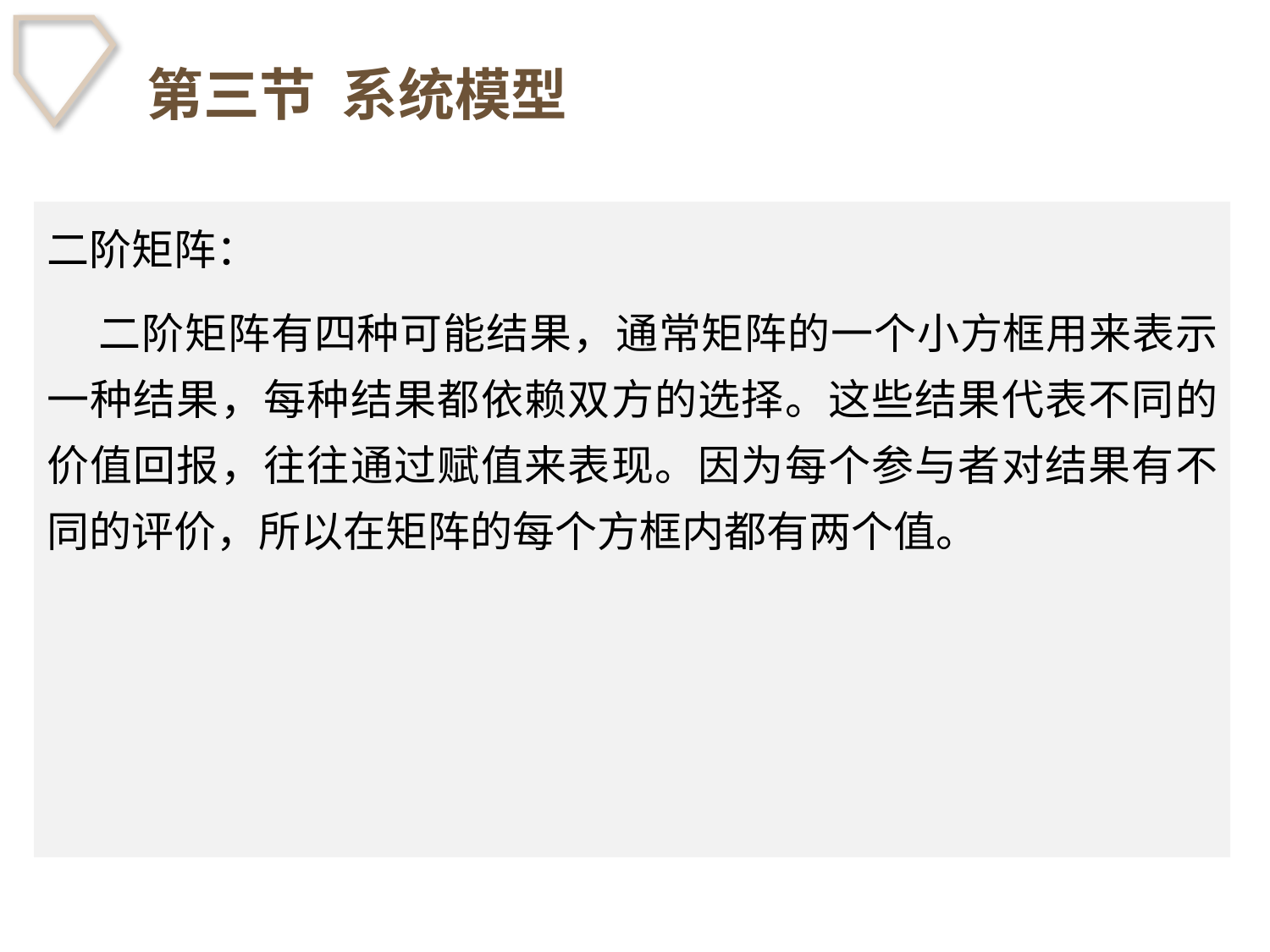

# 第三节  系统模型
二阶矩阵：
    二阶矩阵有四种可能结果，通常矩阵的一个小方框用来表示一种结果，每种结果都依赖双方的选择。这些结果代表不同的价值回报，往往通过赋值来表现。因为每个参与者对结果有不同的评价，所以在矩阵的每个方框内都有两个值。